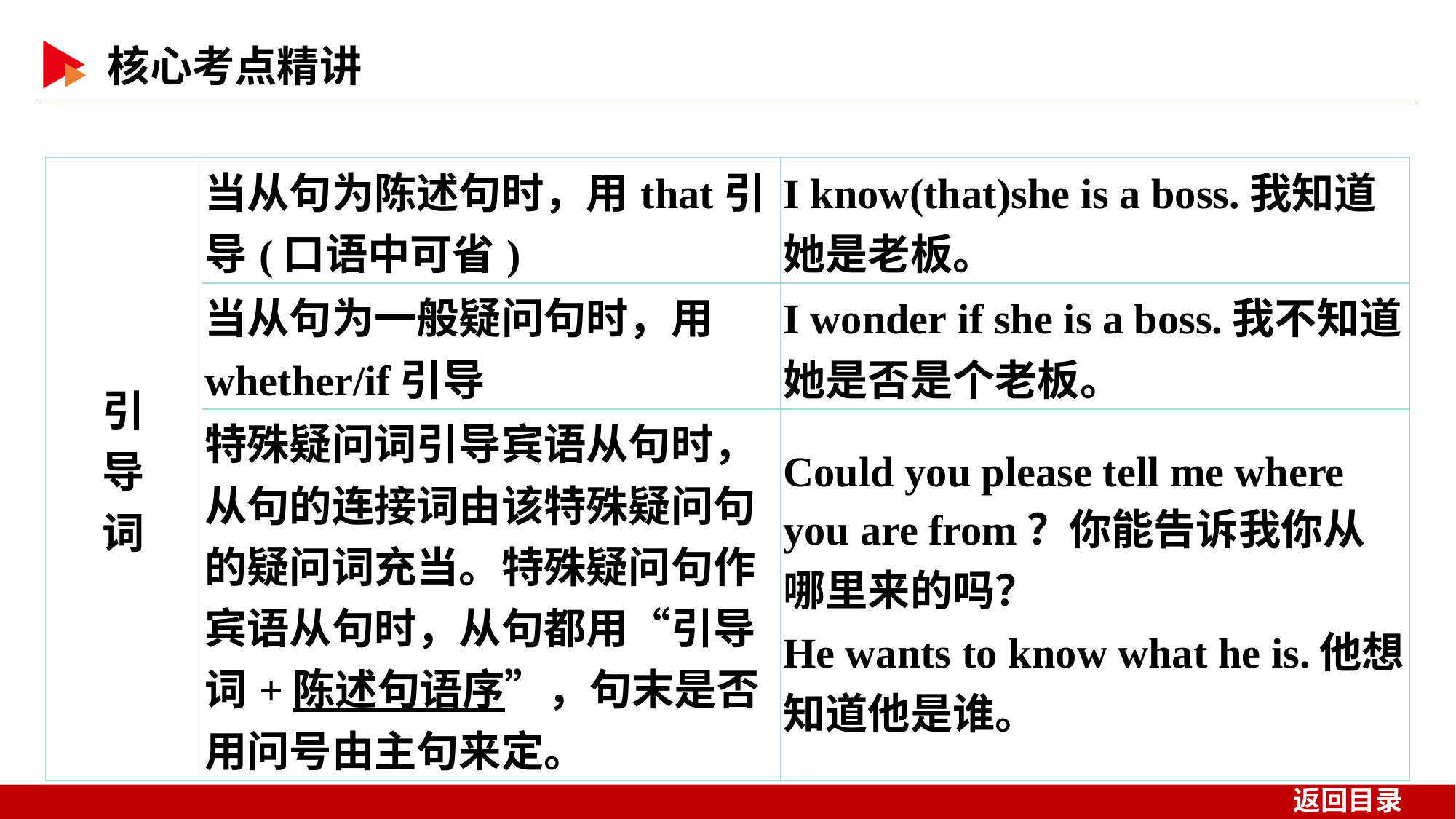

| 引 导 词 | 当从句为陈述句时，用that引导(口语中可省) | I know(that)she is a boss.我知道她是老板。 |
| --- | --- | --- |
|  | 当从句为一般疑问句时，用whether/if引导 | I wonder if she is a boss.我不知道她是否是个老板。 |
|  | 特殊疑问词引导宾语从句时，从句的连接词由该特殊疑问句的疑问词充当。特殊疑问句作宾语从句时，从句都用“引导词+陈述句语序”，句末是否用问号由主句来定。 | Could you please tell me where you are from？你能告诉我你从哪里来的吗？ He wants to know what he is.他想知道他是谁。 |